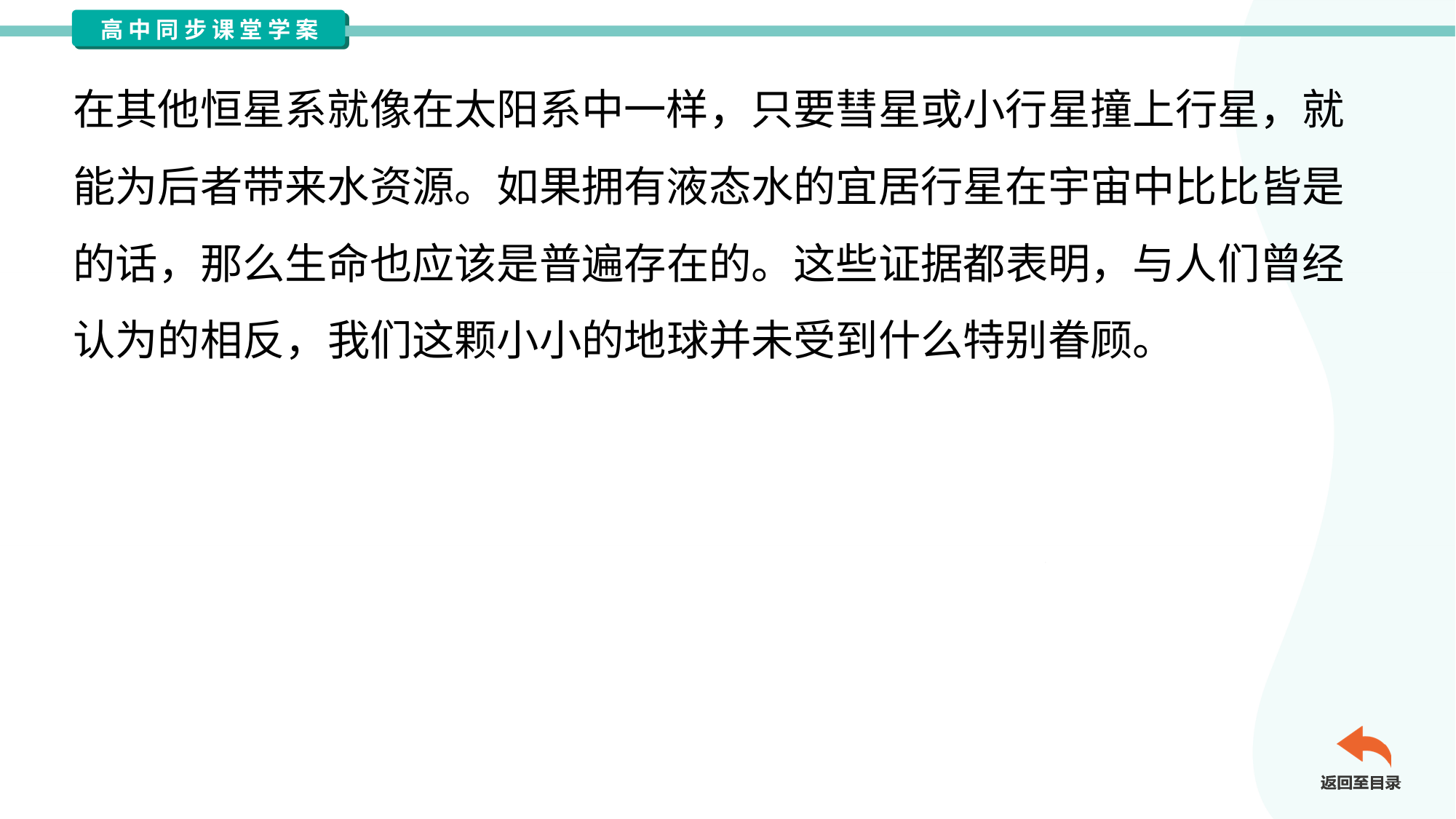

在其他恒星系就像在太阳系中一样，只要彗星或小行星撞上行星，就
能为后者带来水资源。如果拥有液态水的宜居行星在宇宙中比比皆是
的话，那么生命也应该是普遍存在的。这些证据都表明，与人们曾经
认为的相反，我们这颗小小的地球并未受到什么特别眷顾。#1.5.2